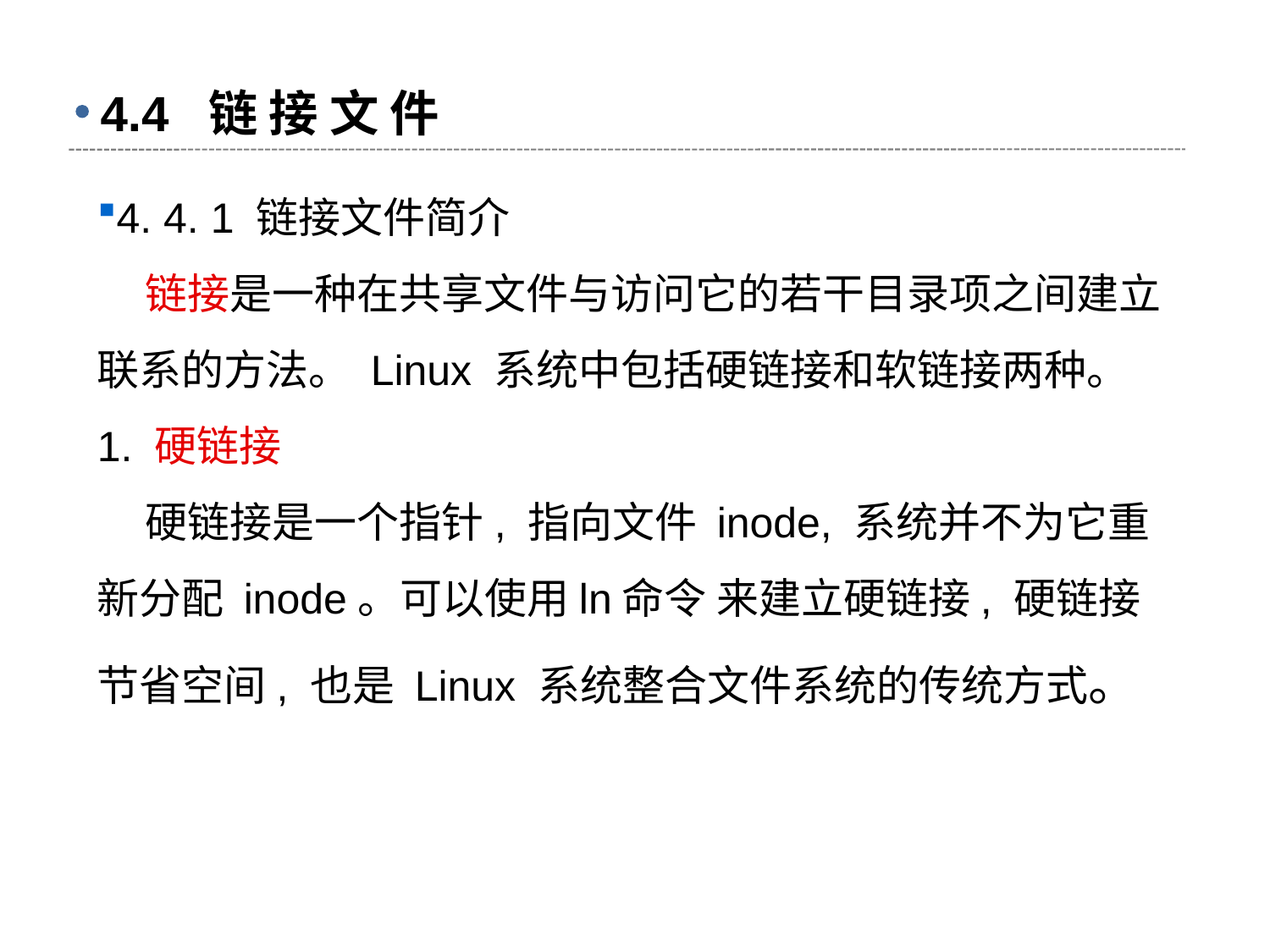

# 4.4  链 接 文 件
4. 4. 1 链接文件简介
    链接是一种在共享文件与访问它的若干目录项之间建立联系的方法。 Linux 系统中包括硬链接和软链接两种。
1. 硬链接
    硬链接是一个指针, 指向文件 inode, 系统并不为它重新分配 inode。可以使用ln命令 来建立硬链接, 硬链接节省空间, 也是 Linux 系统整合文件系统的传统方式。